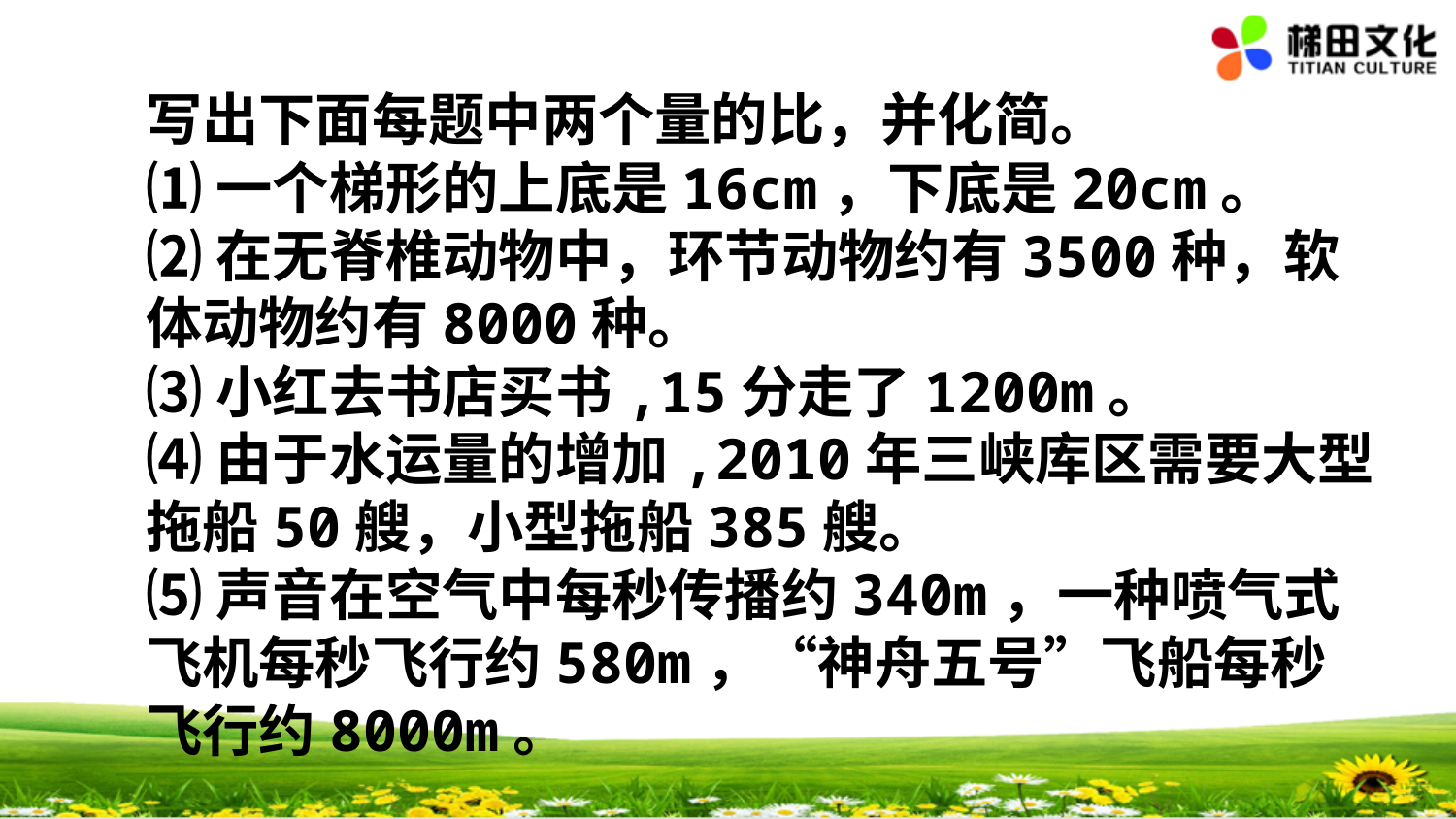

写出下面每题中两个量的比，并化简。
⑴一个梯形的上底是16cm，下底是20cm。
⑵在无脊椎动物中，环节动物约有3500种，软体动物约有8000种。
⑶小红去书店买书,15分走了1200m。
⑷由于水运量的增加,2010年三峡库区需要大型拖船50艘，小型拖船385艘。
⑸声音在空气中每秒传播约340m，一种喷气式飞机每秒飞行约580m，“神舟五号”飞船每秒飞行约8000m。